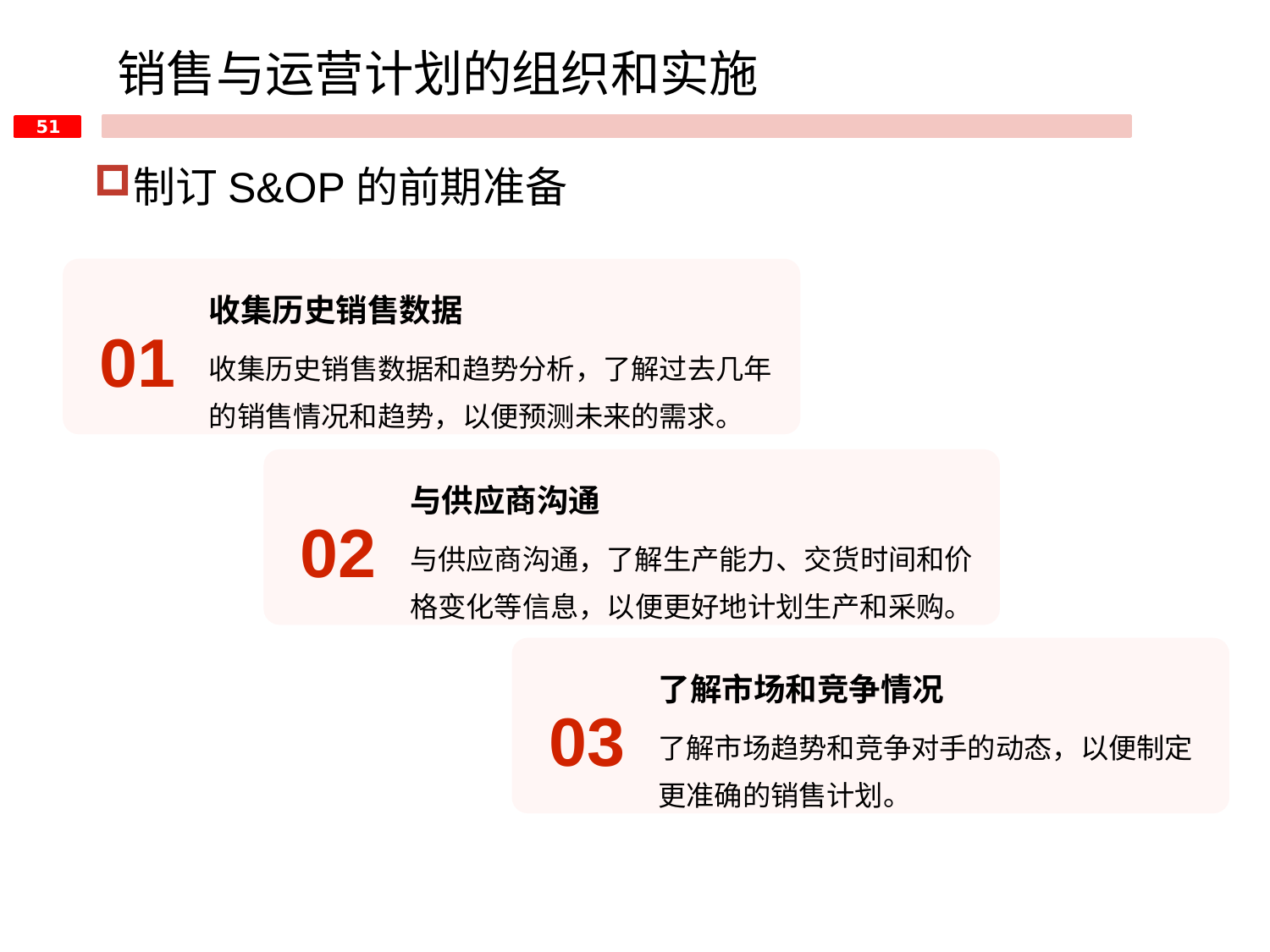

销售与运营计划的组织和实施
51
制订S&OP的前期准备

收集历史销售数据
01
收集历史销售数据和趋势分析，了解过去几年的销售情况和趋势，以便预测未来的需求。

与供应商沟通
02
与供应商沟通，了解生产能力、交货时间和价格变化等信息，以便更好地计划生产和采购。

了解市场和竞争情况
03
了解市场趋势和竞争对手的动态，以便制定更准确的销售计划。